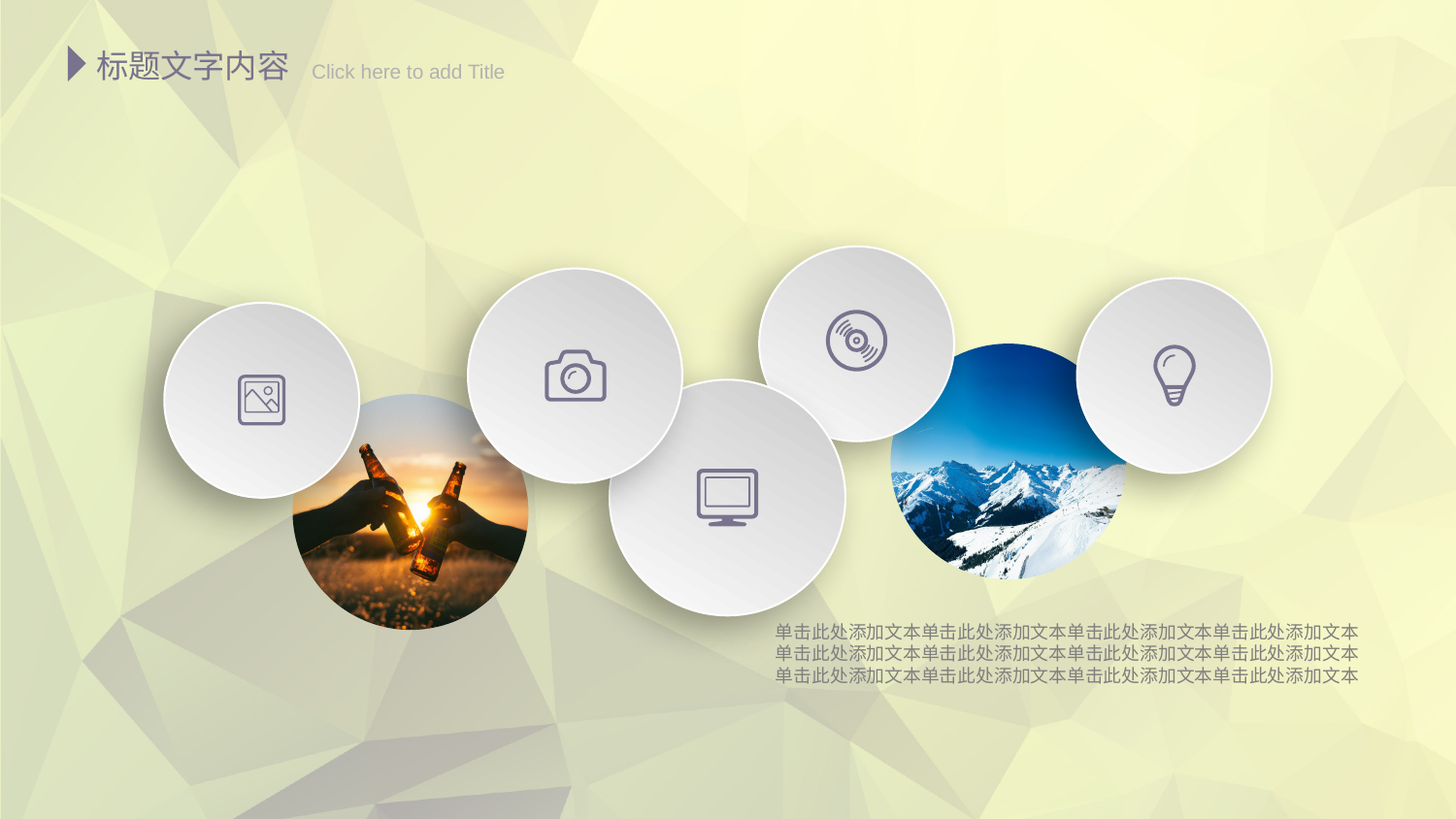

标题文字内容
  Click here to add Title

单击此处添加文本单击此处添加文本单击此处添加文本单击此处添加文本
单击此处添加文本单击此处添加文本单击此处添加文本单击此处添加文本
单击此处添加文本单击此处添加文本单击此处添加文本单击此处添加文本